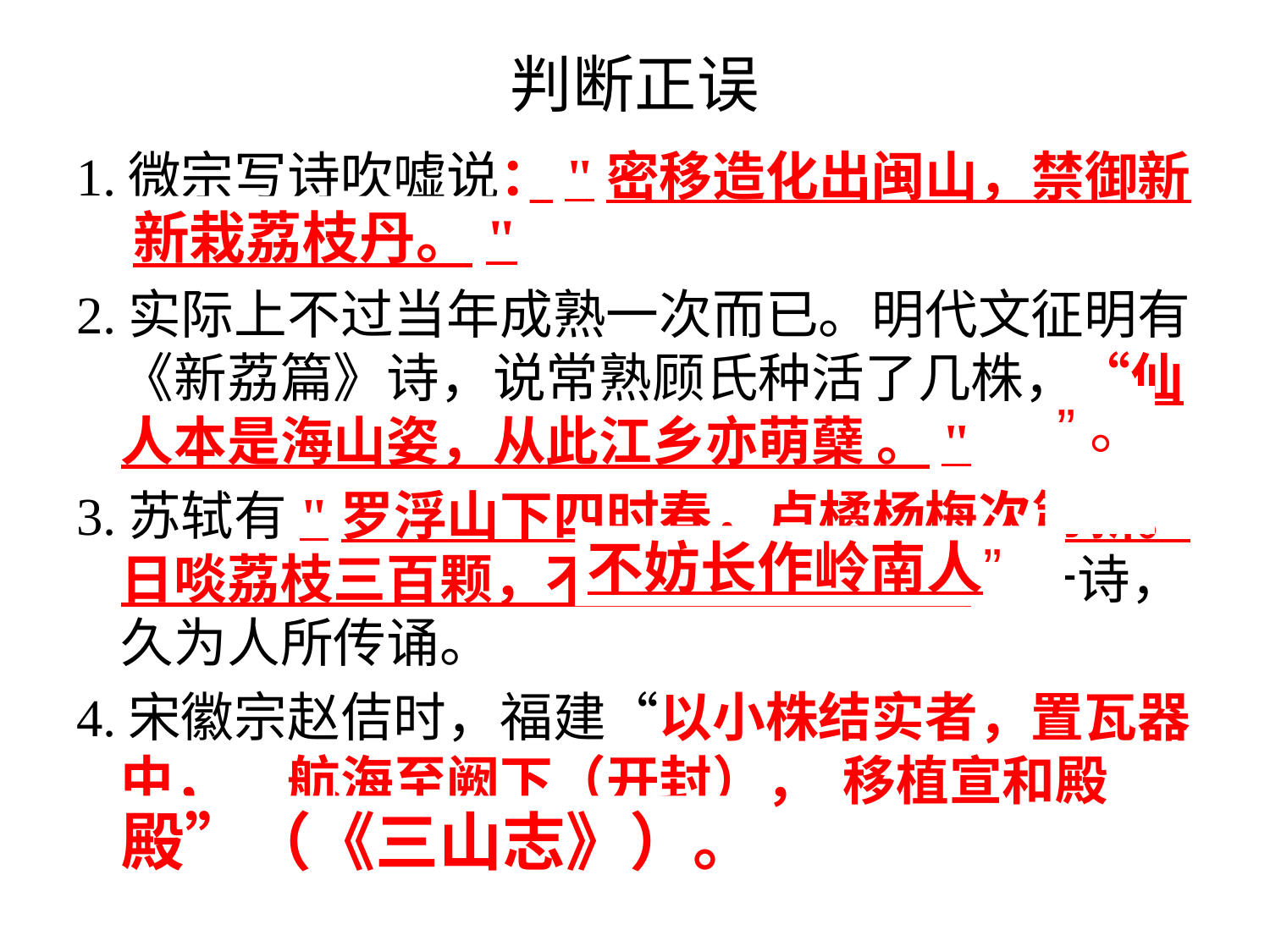

# 判断正误
1.微宗写诗吹嘘说："密移造化出闽山，禁御新栽荔枝丹"。
2.实际上不过当年成熟一次而已。明代文征明有《新荔篇》诗，说常熟顾氏种活了几株，“仙人本是海山姿，从此江乡亦萌蘖 。"
3.苏轼有"罗浮山下四时春，卢橘杨梅次第新。日啖荔枝三百颗，不妨长作岭南人。"一诗，久为人所传诵。
4.宋徽宗赵佶时，福建“以小株结实者，置瓦器中，     航海至阙下（开封），  移植宣和殿（《三山志》）。”

新栽荔枝丹。"
”。
不妨长作岭南人”
殿”（《三山志》）。